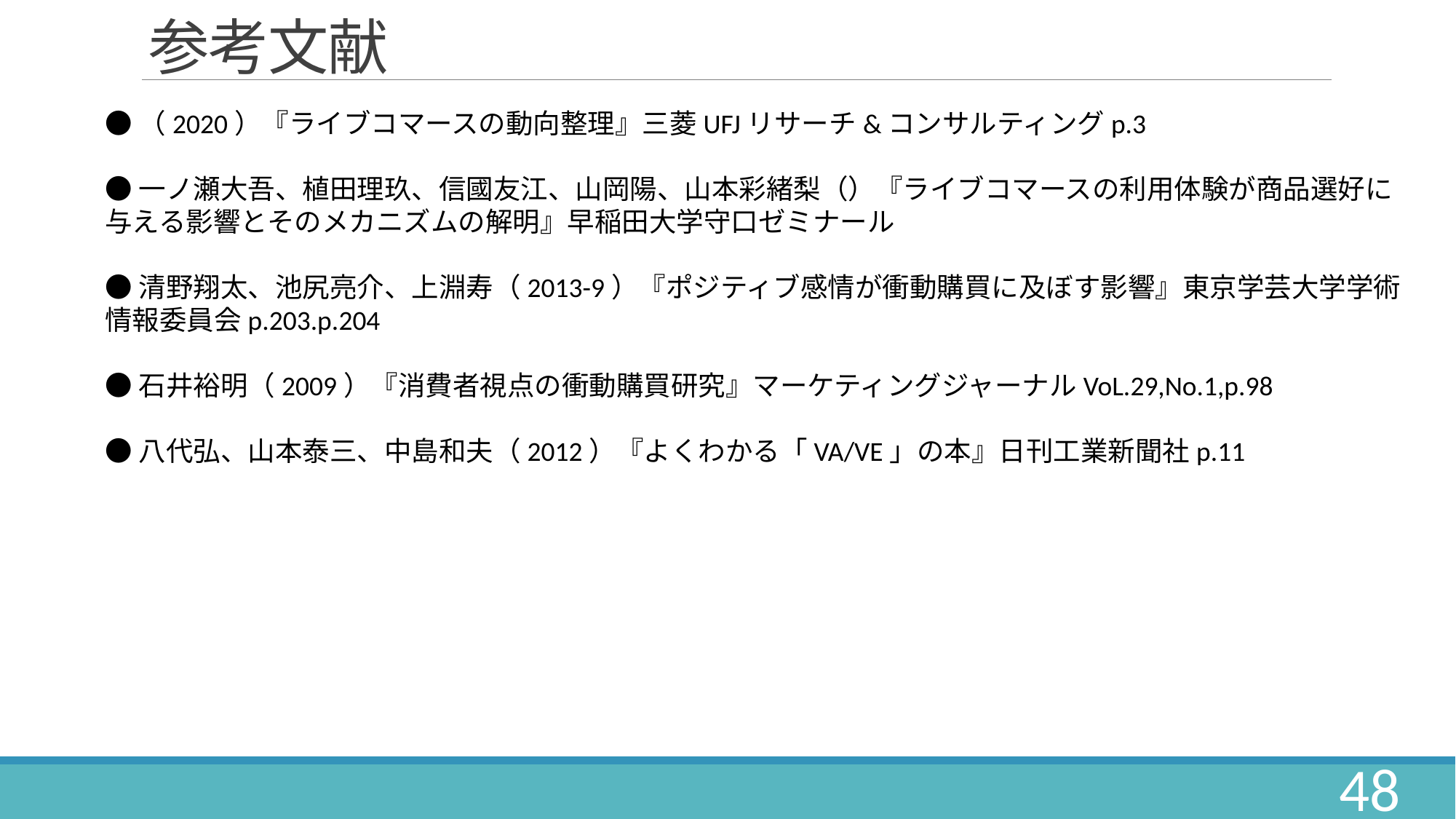

# 参考文献
●（2020）『ライブコマースの動向整理』三菱UFJリサーチ&コンサルティングp.3

●一ノ瀬大吾、植田理玖、信國友江、山岡陽、山本彩緒梨（）『ライブコマースの利用体験が商品選好に与える影響とそのメカニズムの解明』早稲田大学守口ゼミナール

●清野翔太、池尻亮介、上淵寿（2013-9）『ポジティブ感情が衝動購買に及ぼす影響』東京学芸大学学術情報委員会p.203.p.204

●石井裕明（2009）『消費者視点の衝動購買研究』マーケティングジャーナルVoL.29,No.1,p.98

●八代弘、山本泰三、中島和夫（2012）『よくわかる「VA/VE」の本』日刊工業新聞社p.11
48